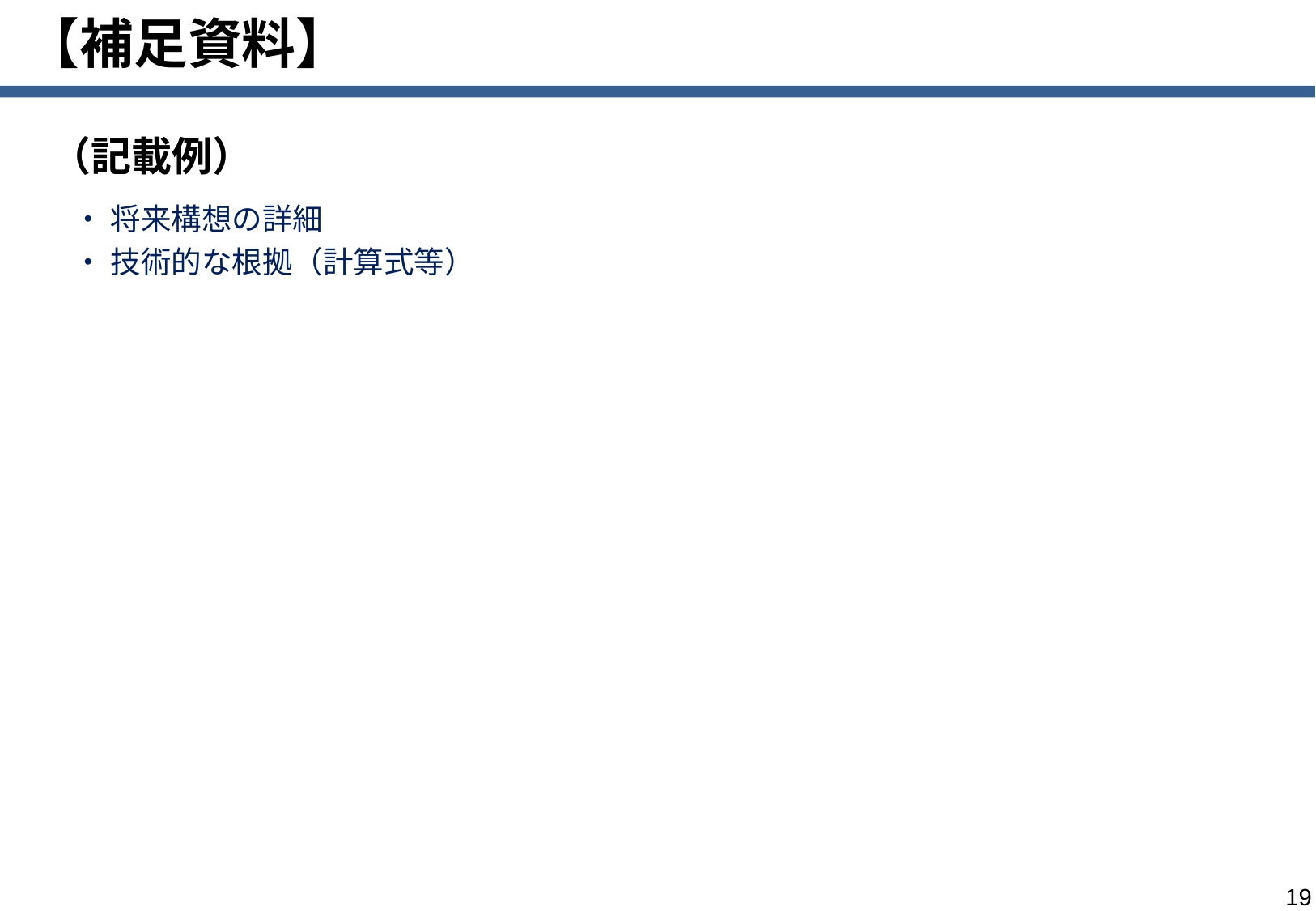

# 【補足資料】
（記載例）
・ 将来構想の詳細
・ 技術的な根拠（計算式等）
19